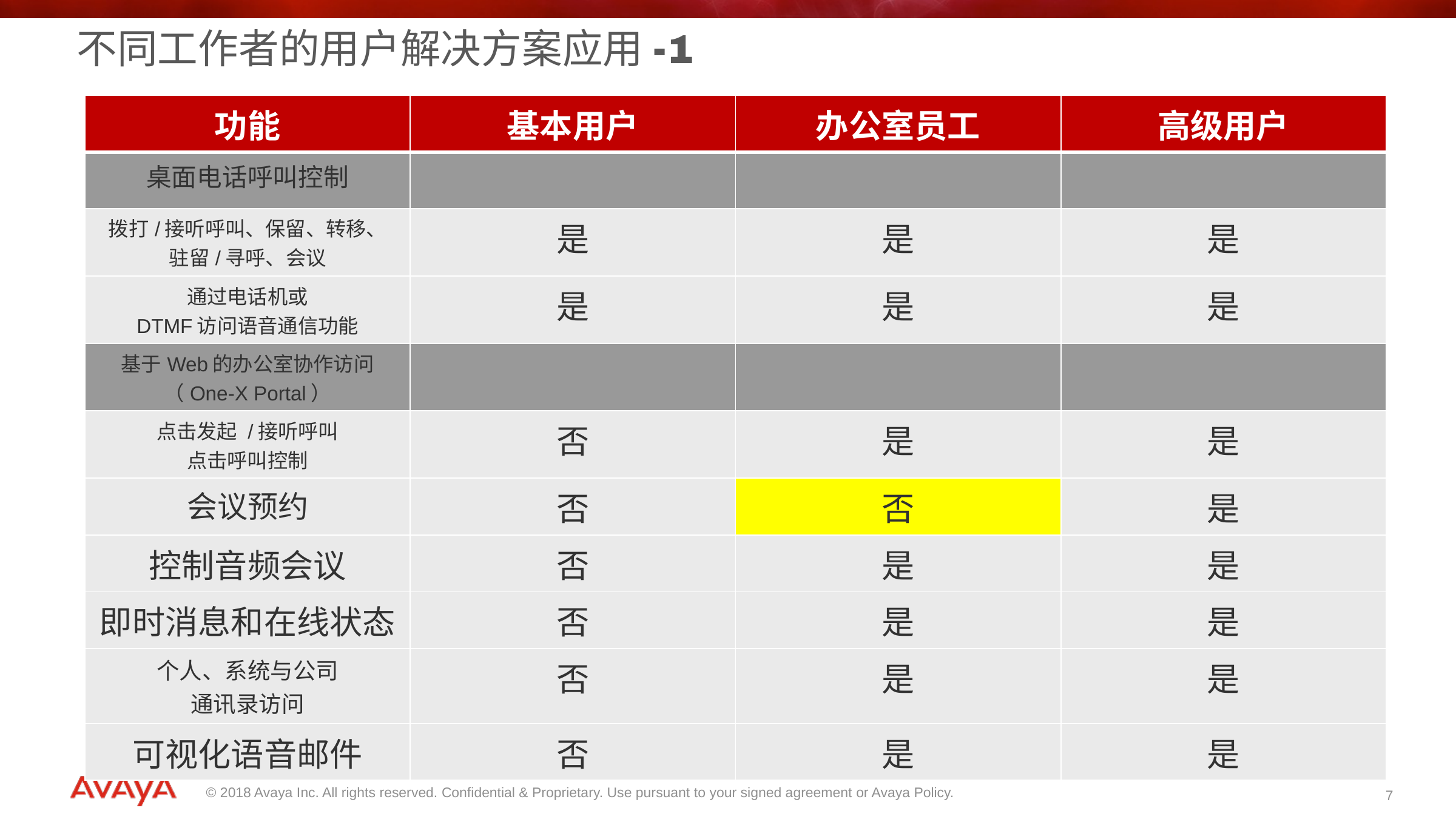

# 不同工作者的用户解决方案应用-1
| 功能 | 基本用户 | 办公室员工 | 高级用户 |
| --- | --- | --- | --- |
| 桌面电话呼叫控制 |  |  |  |
| 拨打/接听呼叫、保留、转移、 驻留/寻呼、会议 | 是 | 是 | 是 |
| 通过电话机或 DTMF访问语音通信功能 | 是 | 是 | 是 |
| 基于Web的办公室协作访问（One-X Portal） |  |  |  |
| 点击发起 /接听呼叫 点击呼叫控制 | 否 | 是 | 是 |
| 会议预约 | 否 | 否 | 是 |
| 控制音频会议 | 否 | 是 | 是 |
| 即时消息和在线状态 | 否 | 是 | 是 |
| 个人、系统与公司 通讯录访问 | 否 | 是 | 是 |
| 可视化语音邮件 | 否 | 是 | 是 |